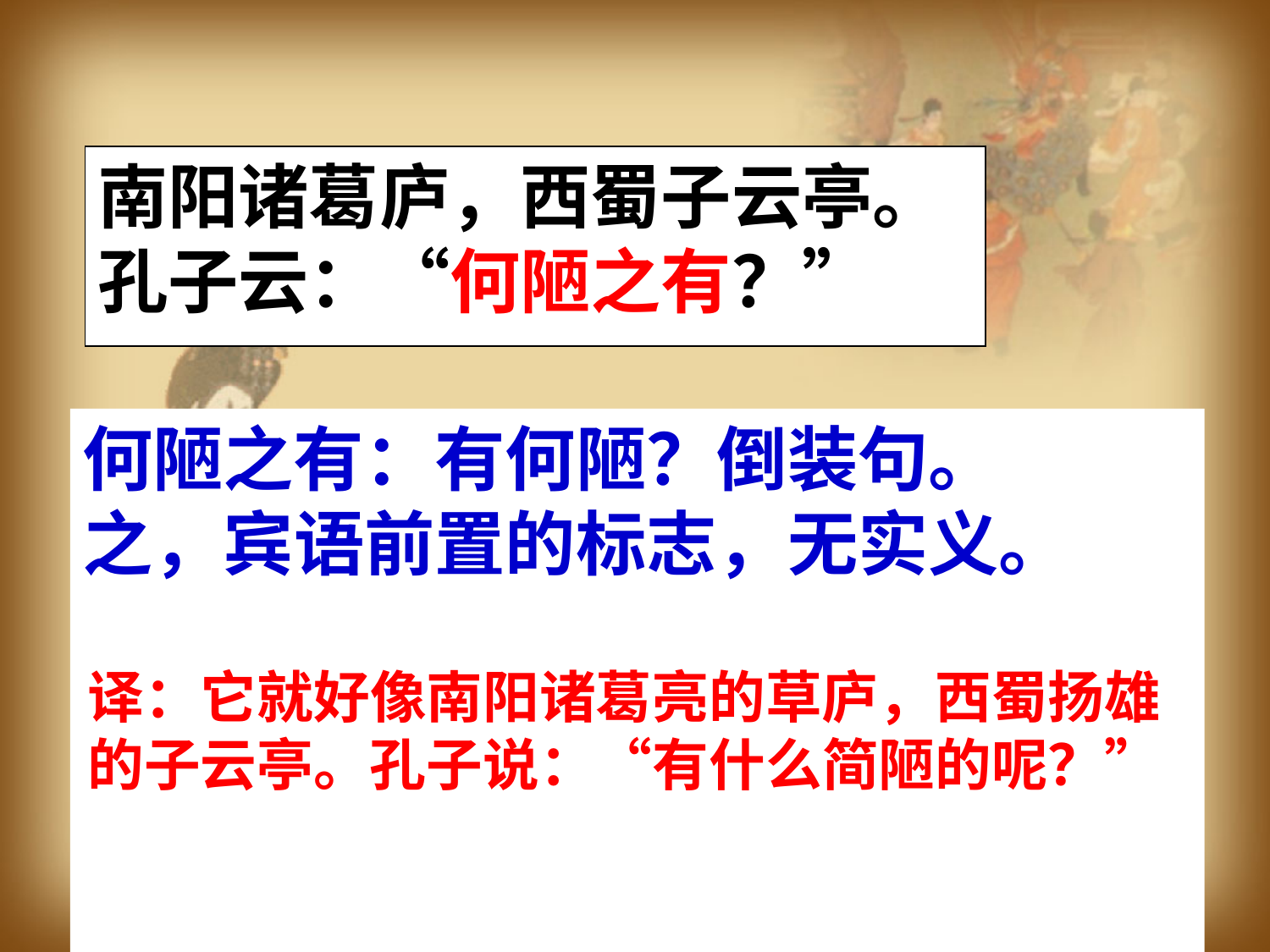

南阳诸葛庐，西蜀子云亭。
孔子云：“何陋之有？”
何陋之有：有何陋？倒装句。
之，宾语前置的标志，无实义。
译：它就好像南阳诸葛亮的草庐，西蜀扬雄的子云亭。孔子说：“有什么简陋的呢？”